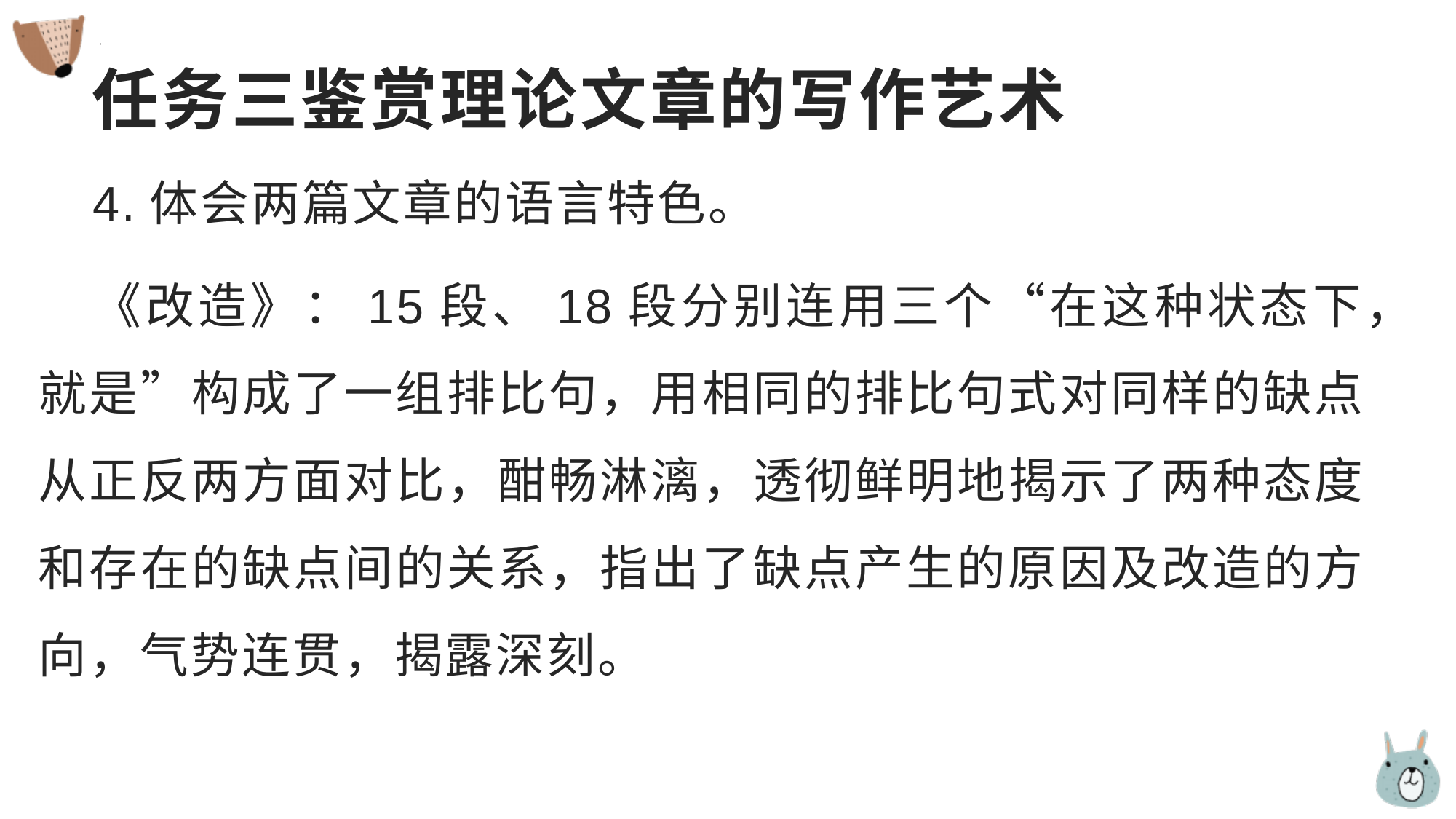

# 任务三鉴赏理论文章的写作艺术
4.体会两篇文章的语言特色。
《改造》：15段、18段分别连用三个“在这种状态下，就是”构成了一组排比句，用相同的排比句式对同样的缺点从正反两方面对比，酣畅淋漓，透彻鲜明地揭示了两种态度和存在的缺点间的关系，指出了缺点产生的原因及改造的方向，气势连贯，揭露深刻。